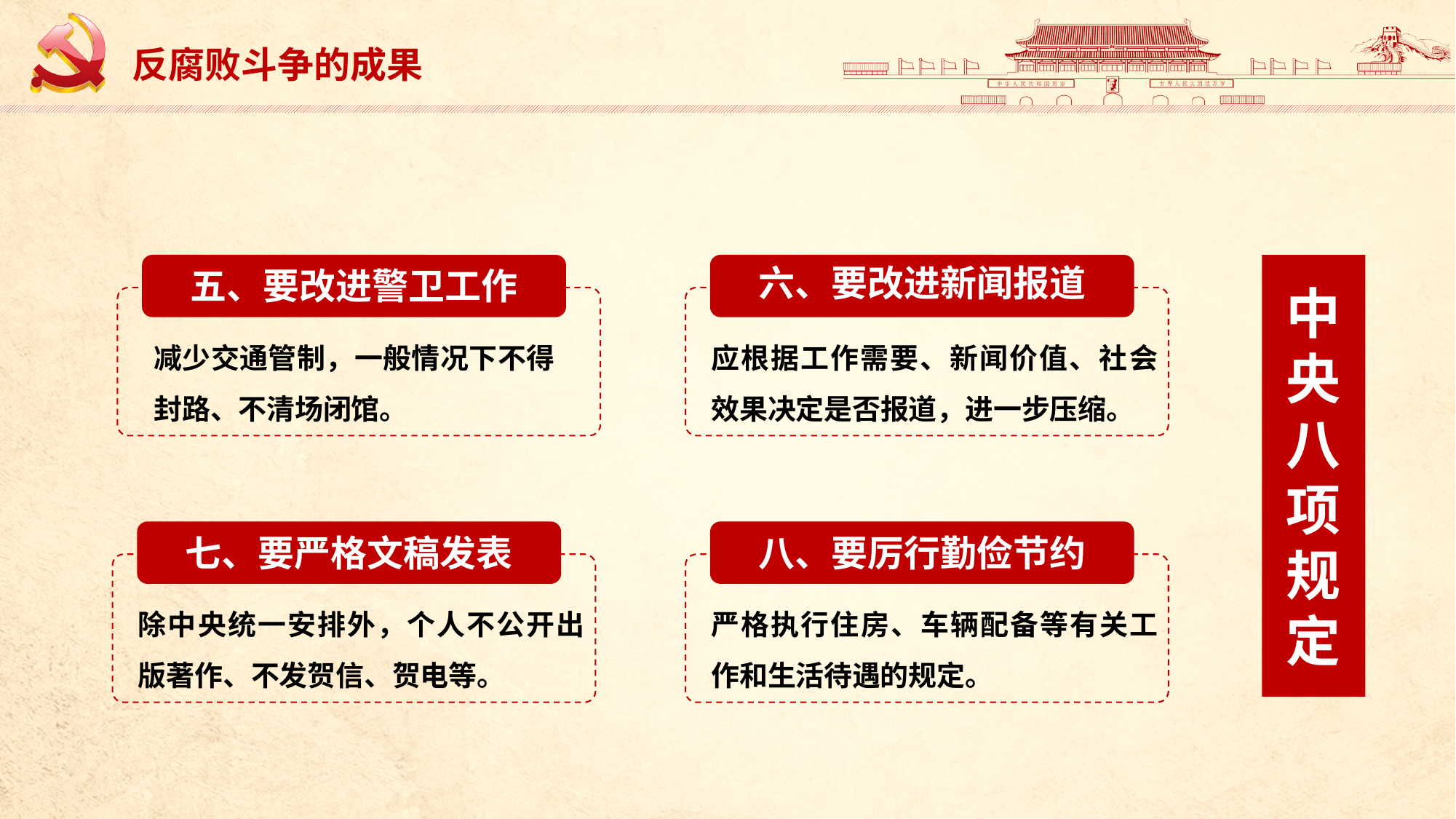

反腐败斗争的成果

五、要改进警卫工作

六、要改进新闻报道

中央八项规定

减少交通管制，一般情况下不得封路、不清场闭馆。
应根据工作需要、新闻价值、社会效果决定是否报道，进一步压缩。

七、要严格文稿发表

八、要厉行勤俭节约

除中央统一安排外，个人不公开出版著作、不发贺信、贺电等。
严格执行住房、车辆配备等有关工作和生活待遇的规定。